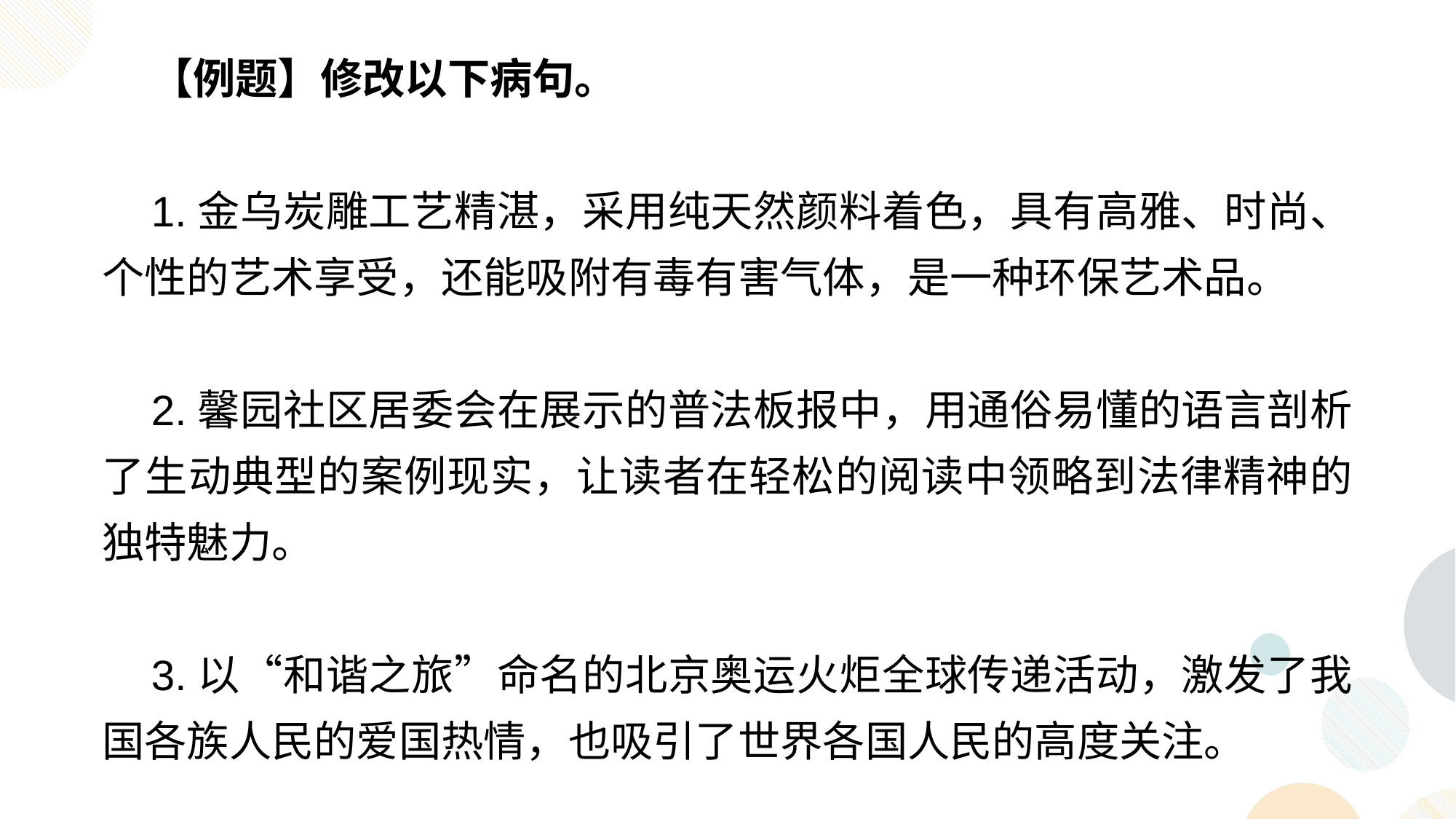

【例题】修改以下病句。

    1.金乌炭雕工艺精湛，采用纯天然颜料着色，具有高雅、时尚、个性的艺术享受，还能吸附有毒有害气体，是一种环保艺术品。

    2.馨园社区居委会在展示的普法板报中，用通俗易懂的语言剖析了生动典型的案例现实，让读者在轻松的阅读中领略到法律精神的独特魅力。

    3.以“和谐之旅”命名的北京奥运火炬全球传递活动，激发了我国各族人民的爱国热情，也吸引了世界各国人民的高度关注。